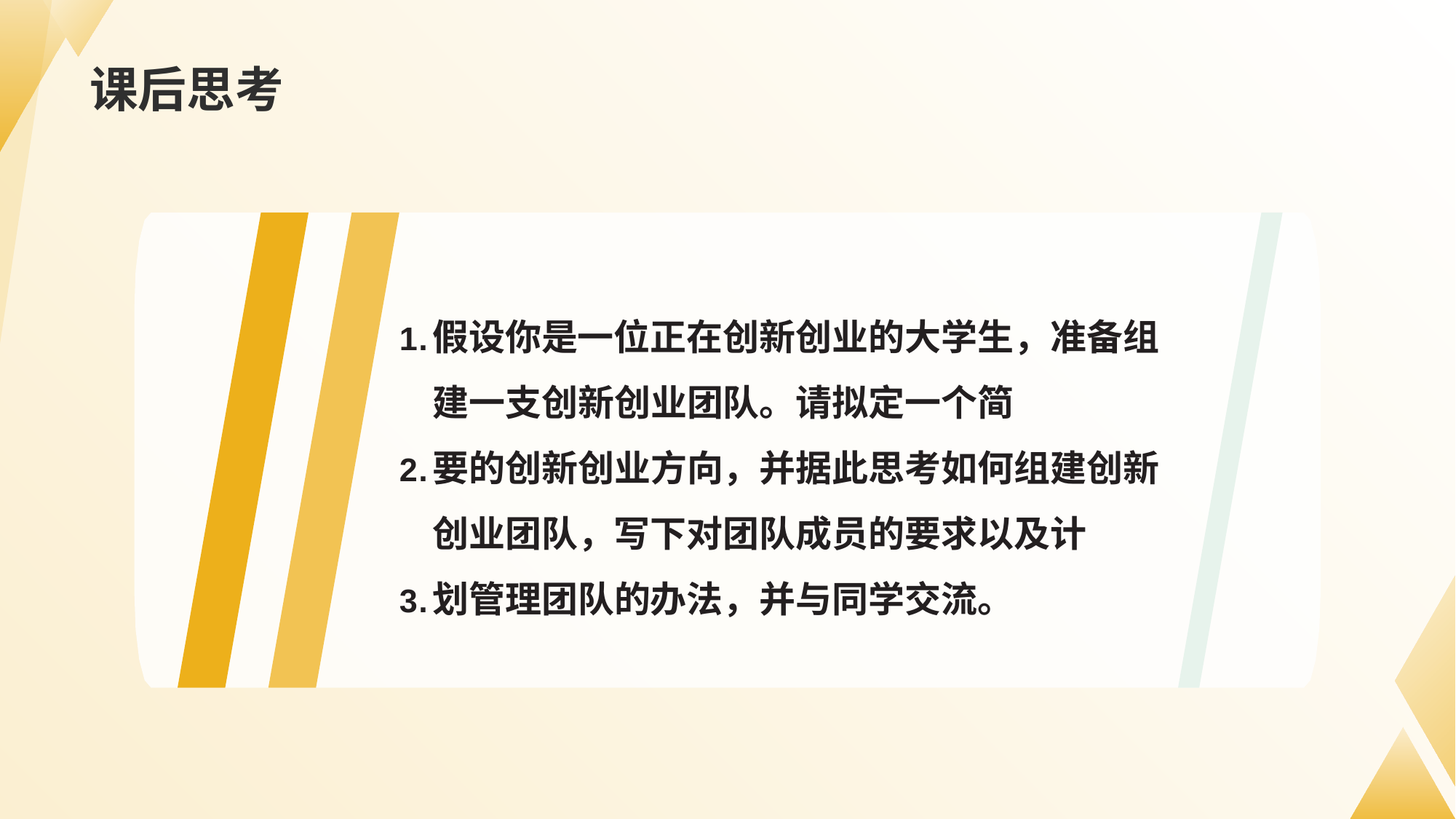

# 课后思考

假设你是一位正在创新创业的大学生，准备组建一支创新创业团队。请拟定一个简
要的创新创业方向，并据此思考如何组建创新创业团队，写下对团队成员的要求以及计
划管理团队的办法，并与同学交流。